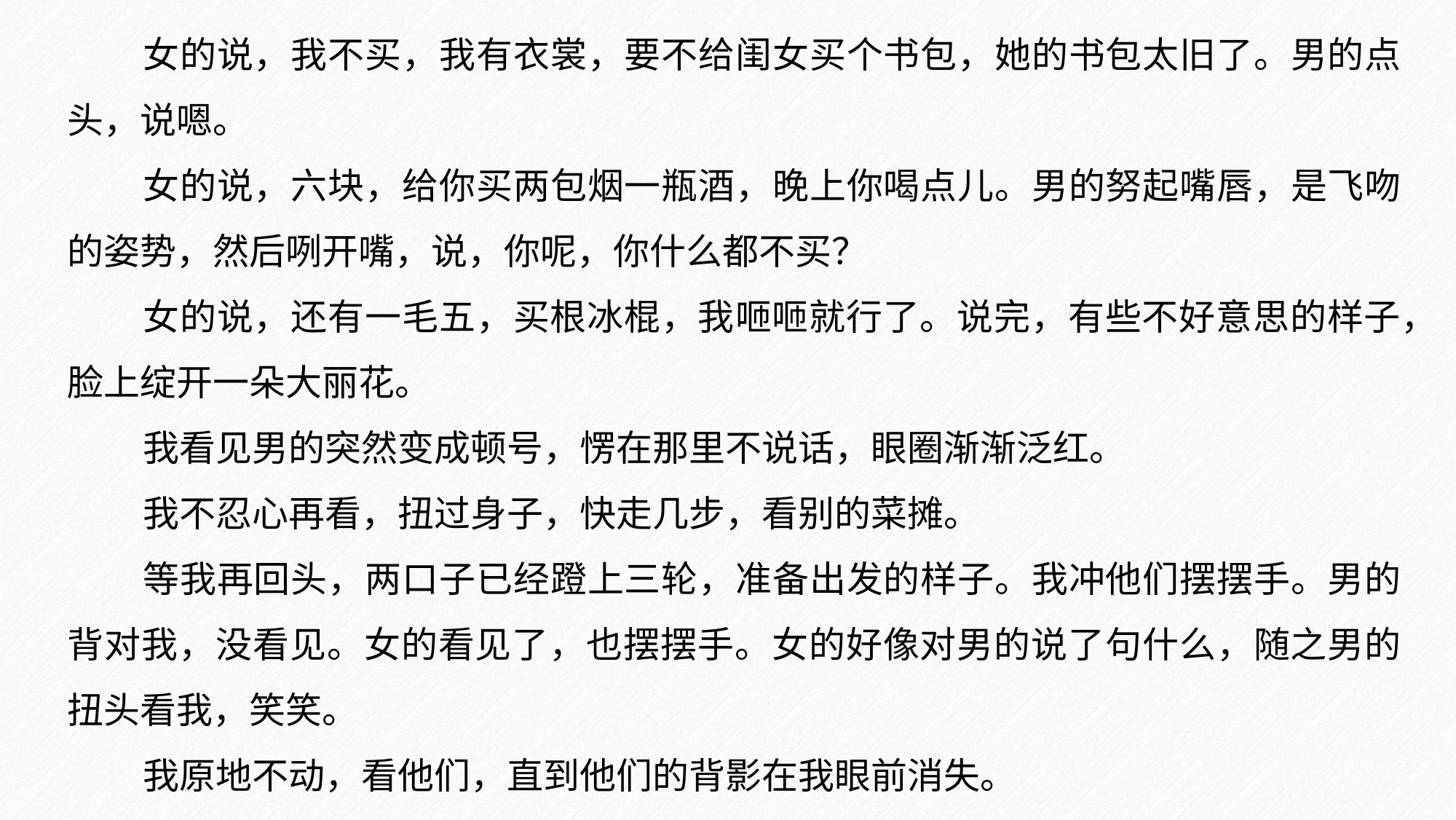

女的说，我不买，我有衣裳，要不给闺女买个书包，她的书包太旧了。男的点头，说嗯。
女的说，六块，给你买两包烟一瓶酒，晚上你喝点儿。男的努起嘴唇，是飞吻的姿势，然后咧开嘴，说，你呢，你什么都不买？
女的说，还有一毛五，买根冰棍，我咂咂就行了。说完，有些不好意思的样子，脸上绽开一朵大丽花。
我看见男的突然变成顿号，愣在那里不说话，眼圈渐渐泛红。
我不忍心再看，扭过身子，快走几步，看别的菜摊。
等我再回头，两口子已经蹬上三轮，准备出发的样子。我冲他们摆摆手。男的背对我，没看见。女的看见了，也摆摆手。女的好像对男的说了句什么，随之男的扭头看我，笑笑。
我原地不动，看他们，直到他们的背影在我眼前消失。